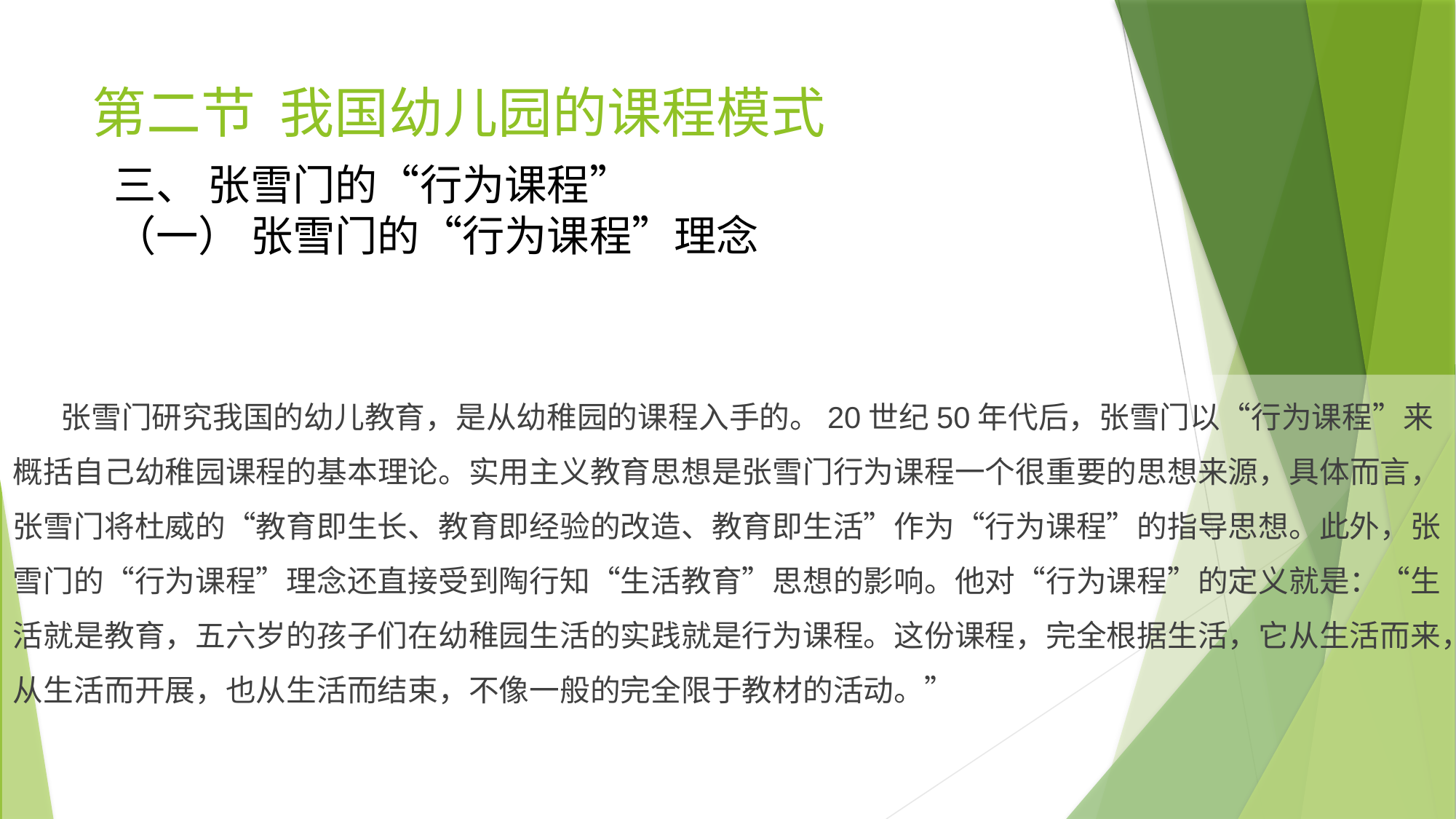

# 第二节  我国幼儿园的课程模式
三、 张雪门的“行为课程”
（一） 张雪门的“行为课程”理念

      张雪门研究我国的幼儿教育，是从幼稚园的课程入手的。20世纪50年代后，张雪门以“行为课程”来概括自己幼稚园课程的基本理论。实用主义教育思想是张雪门行为课程一个很重要的思想来源，具体而言，张雪门将杜威的“教育即生长、教育即经验的改造、教育即生活”作为“行为课程”的指导思想。此外，张雪门的“行为课程”理念还直接受到陶行知“生活教育”思想的影响。他对“行为课程”的定义就是：“生活就是教育，五六岁的孩子们在幼稚园生活的实践就是行为课程。这份课程，完全根据生活，它从生活而来，从生活而开展，也从生活而结束，不像一般的完全限于教材的活动。”